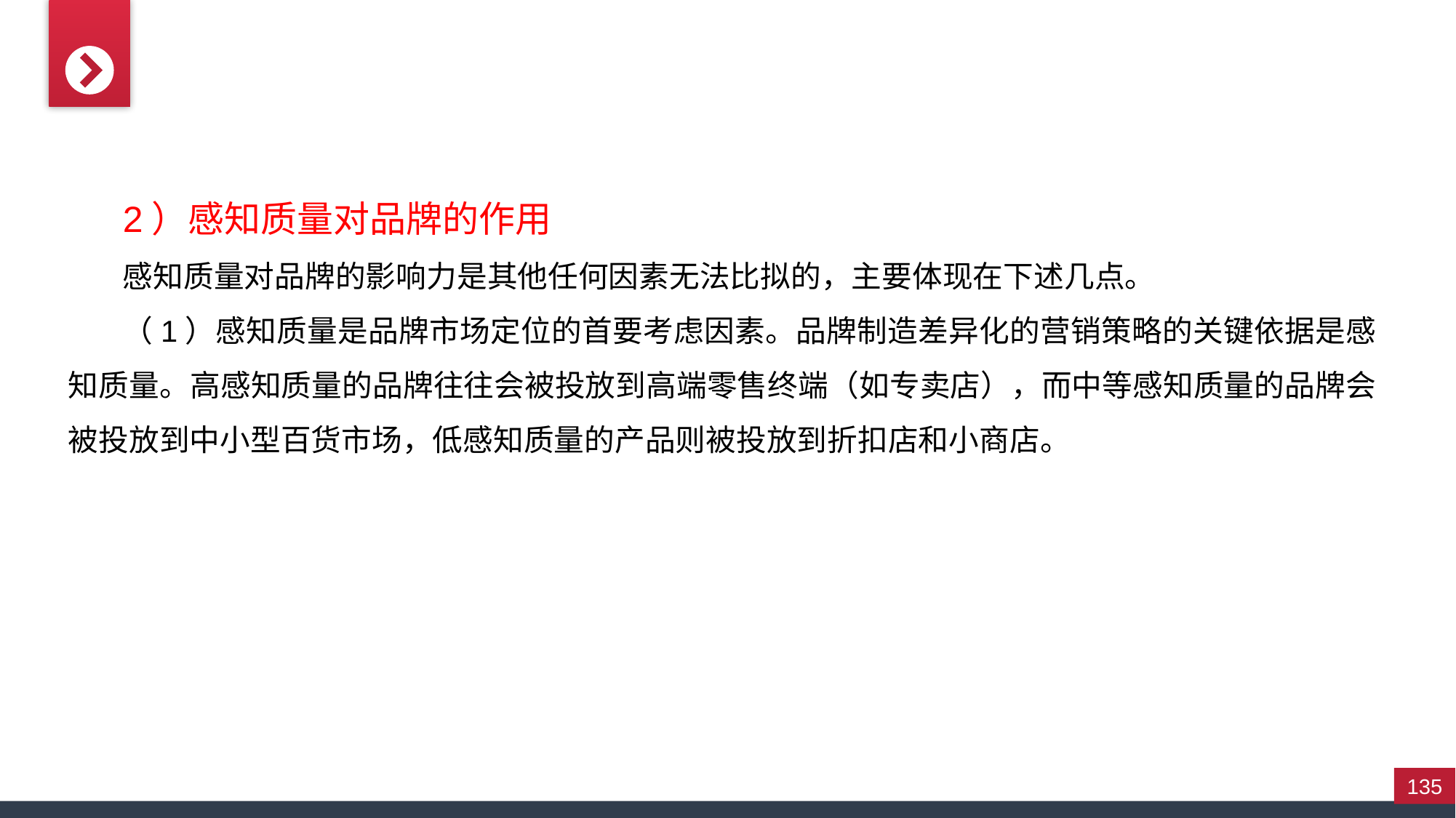

2）感知质量对品牌的作用
感知质量对品牌的影响力是其他任何因素无法比拟的，主要体现在下述几点。
（1）感知质量是品牌市场定位的首要考虑因素。品牌制造差异化的营销策略的关键依据是感知质量。高感知质量的品牌往往会被投放到高端零售终端（如专卖店），而中等感知质量的品牌会被投放到中小型百货市场，低感知质量的产品则被投放到折扣店和小商店。